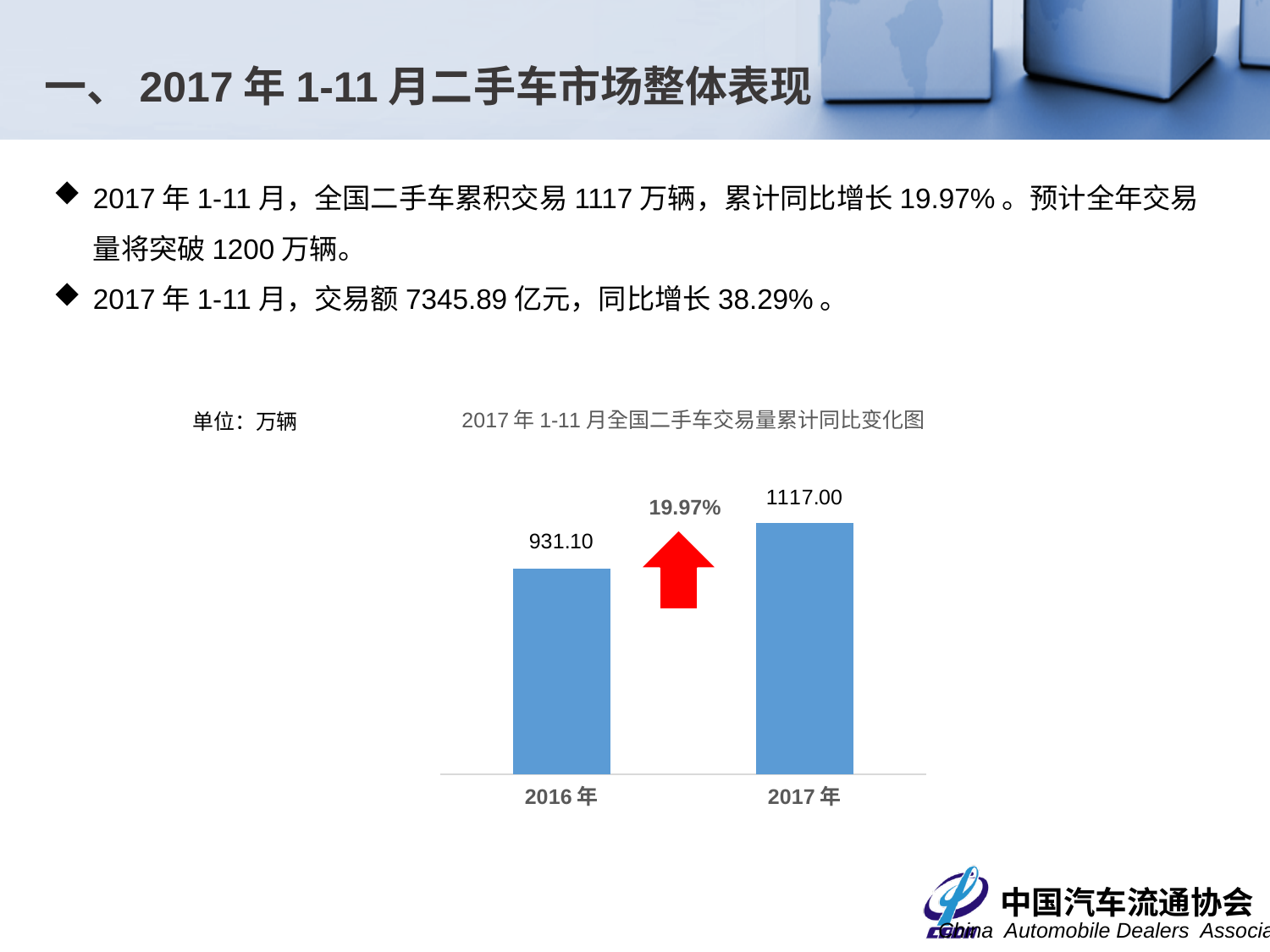

一、2017年1-11月二手车市场整体表现
2017年1-11月，全国二手车累积交易1117万辆，累计同比增长19.97%。预计全年交易量将突破1200万辆。
2017年1-11月，交易额7345.89亿元，同比增长38.29%。
单位：万辆

### Chart: 2017年1-11月全国二手车交易量累计同比变化图

| Category |  |
|---|---|
| 2016年 | 931.1044000000004 |
| 2017年 | 1117.0 |
19.97%